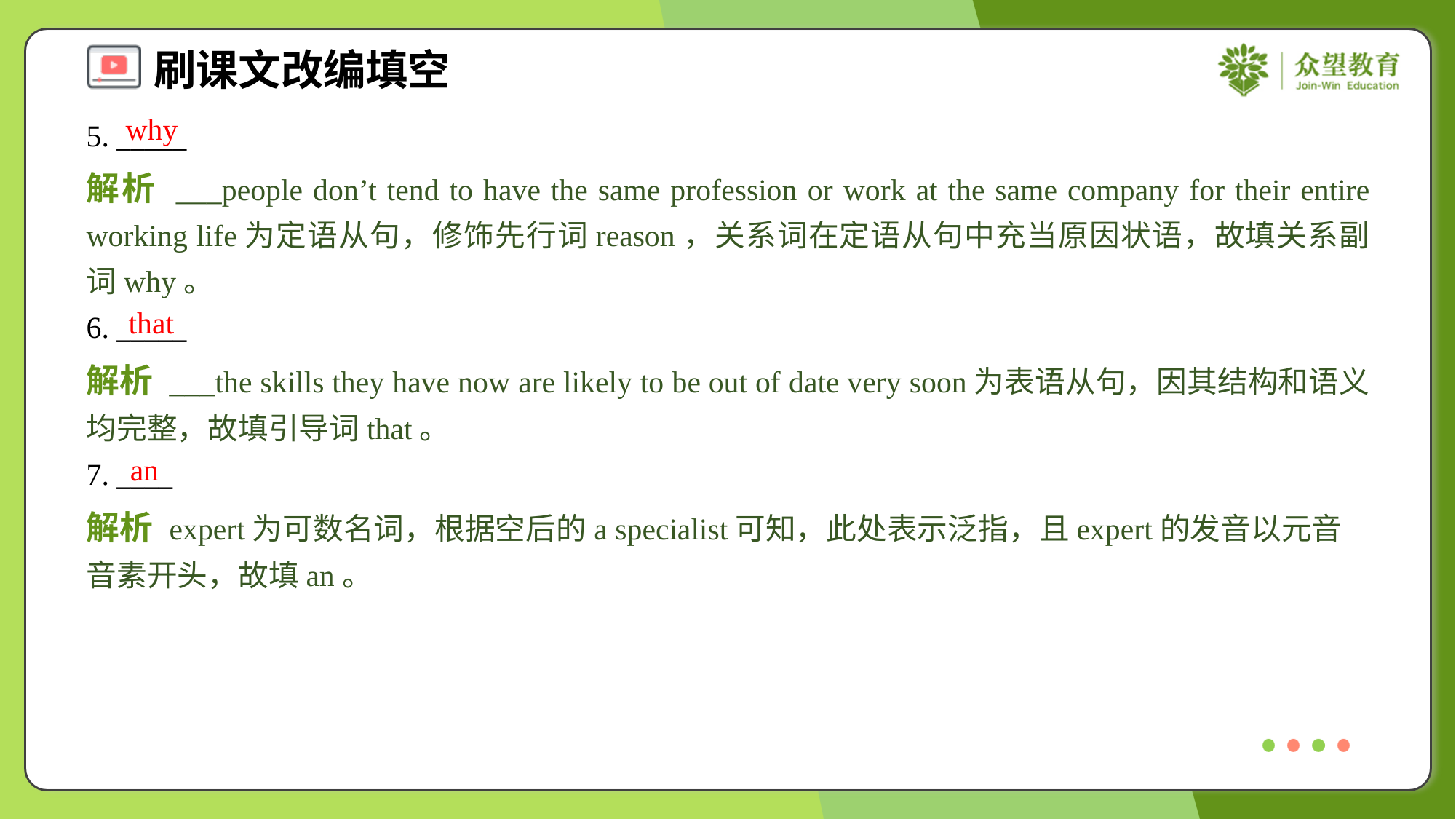

why
5. _____
解析 ___people don’t tend to have the same profession or work at the same company for their entire working life为定语从句，修饰先行词reason，关系词在定语从句中充当原因状语，故填关系副词why。
that
6. _____
解析 ___the skills they have now are likely to be out of date very soon为表语从句，因其结构和语义均完整，故填引导词that。
an
7. ____
解析 expert为可数名词，根据空后的a specialist可知，此处表示泛指，且expert的发音以元音音素开头，故填an。